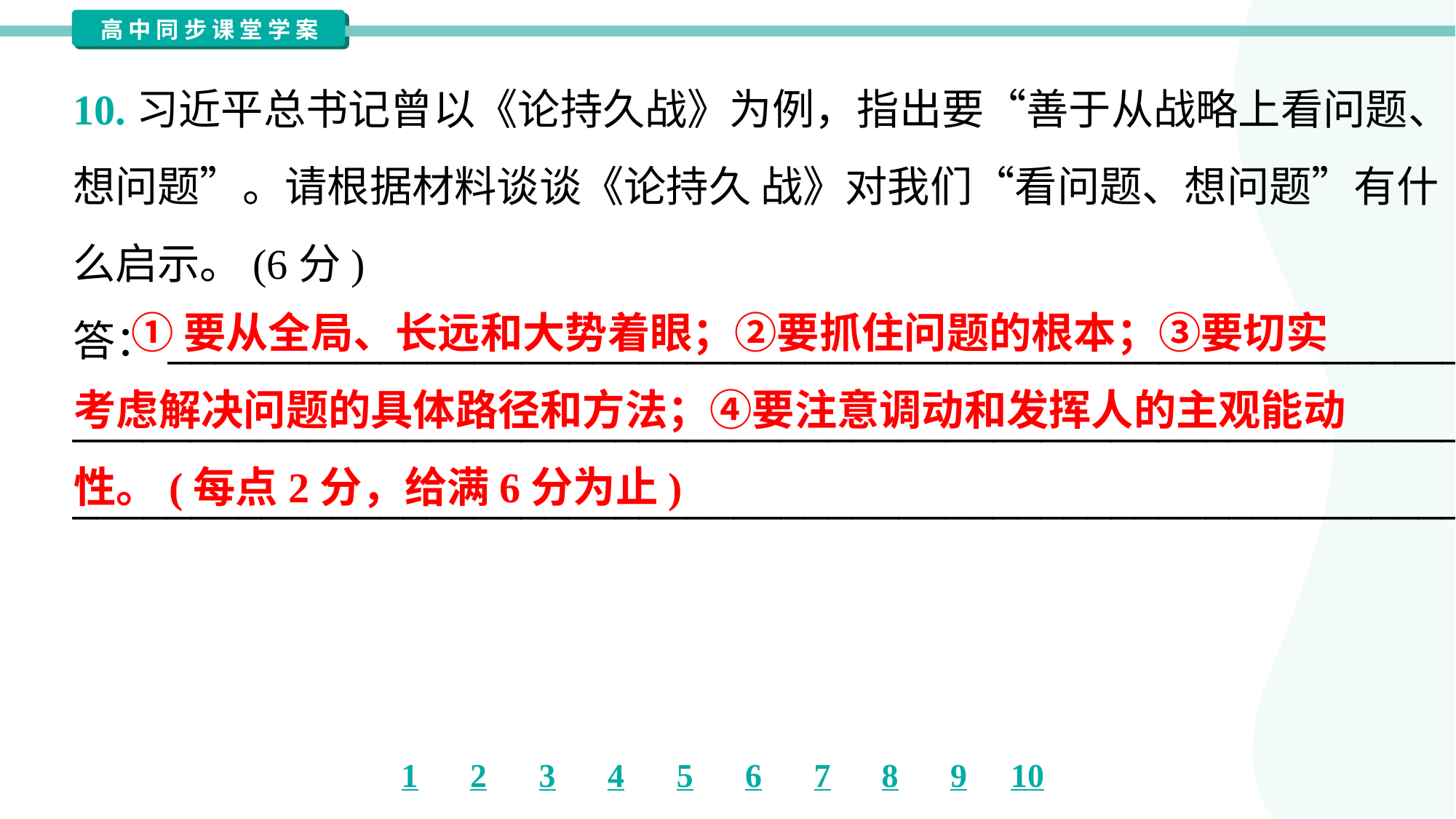

10.习近平总书记曾以《论持久战》为例，指出要“善于从战略上看问题、
想问题”。请根据材料谈谈《论持久 战》对我们“看问题、想问题”有什
么启示。(6分)
答：_________________________________________________________
_____________________________________________________________
_____________________________________________________________

      ①要从全局、长远和大势着眼；②要抓住问题的根本；③要切实
考虑解决问题的具体路径和方法；④要注意调动和发挥人的主观能动
性。(每点2分，给满6分为止)